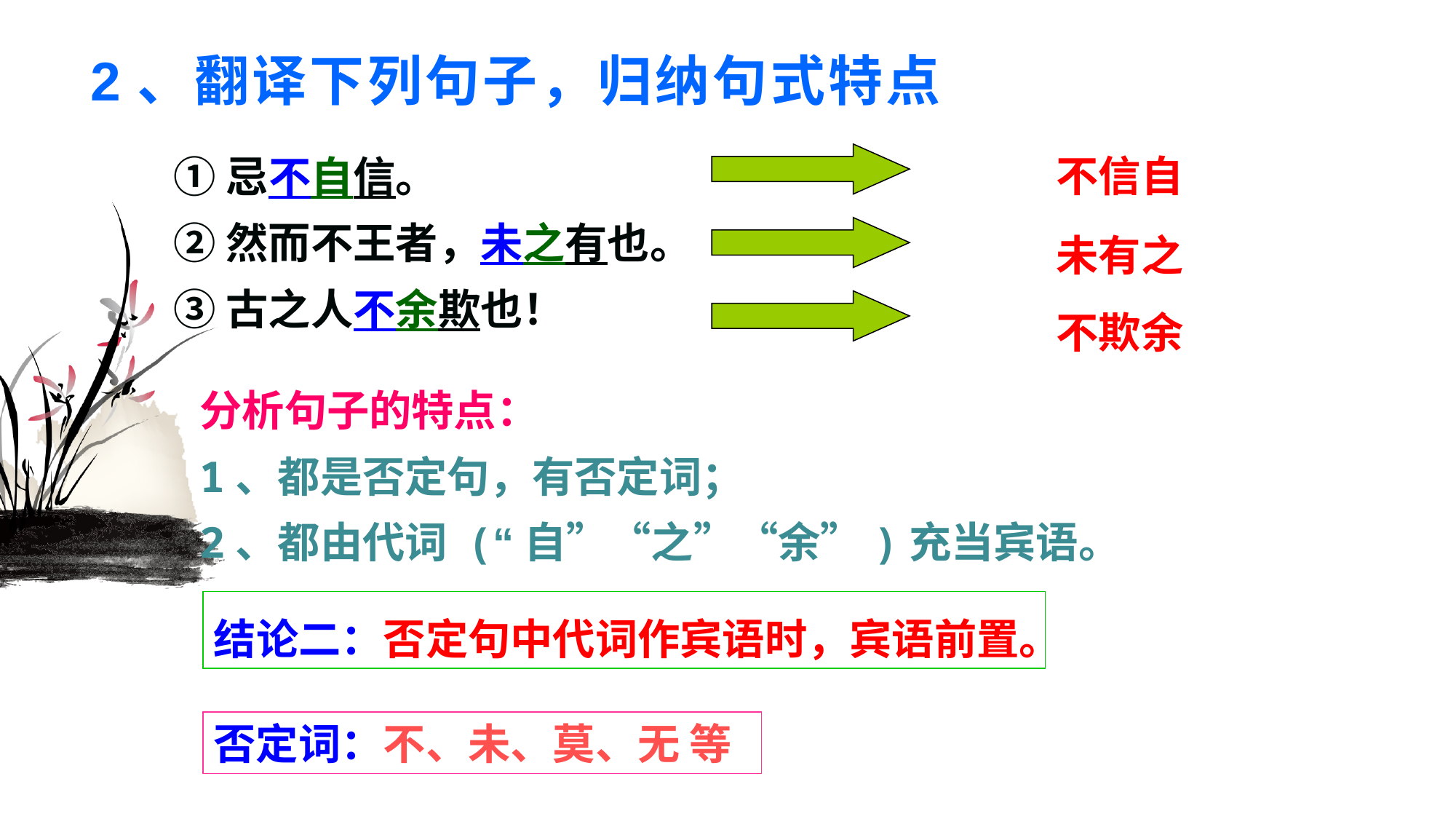

# 2、翻译下列句子，归纳句式特点
①忌不自信。
②然而不王者，未之有也。
③古之人不余欺也！

不信自

未有之

不欺余
分析句子的特点：
1、都是否定句，有否定词；
2、都由代词 (“自”“之”“余”)充当宾语。
结论二：否定句中代词作宾语时，宾语前置。
否定词：不、未、莫、无 等